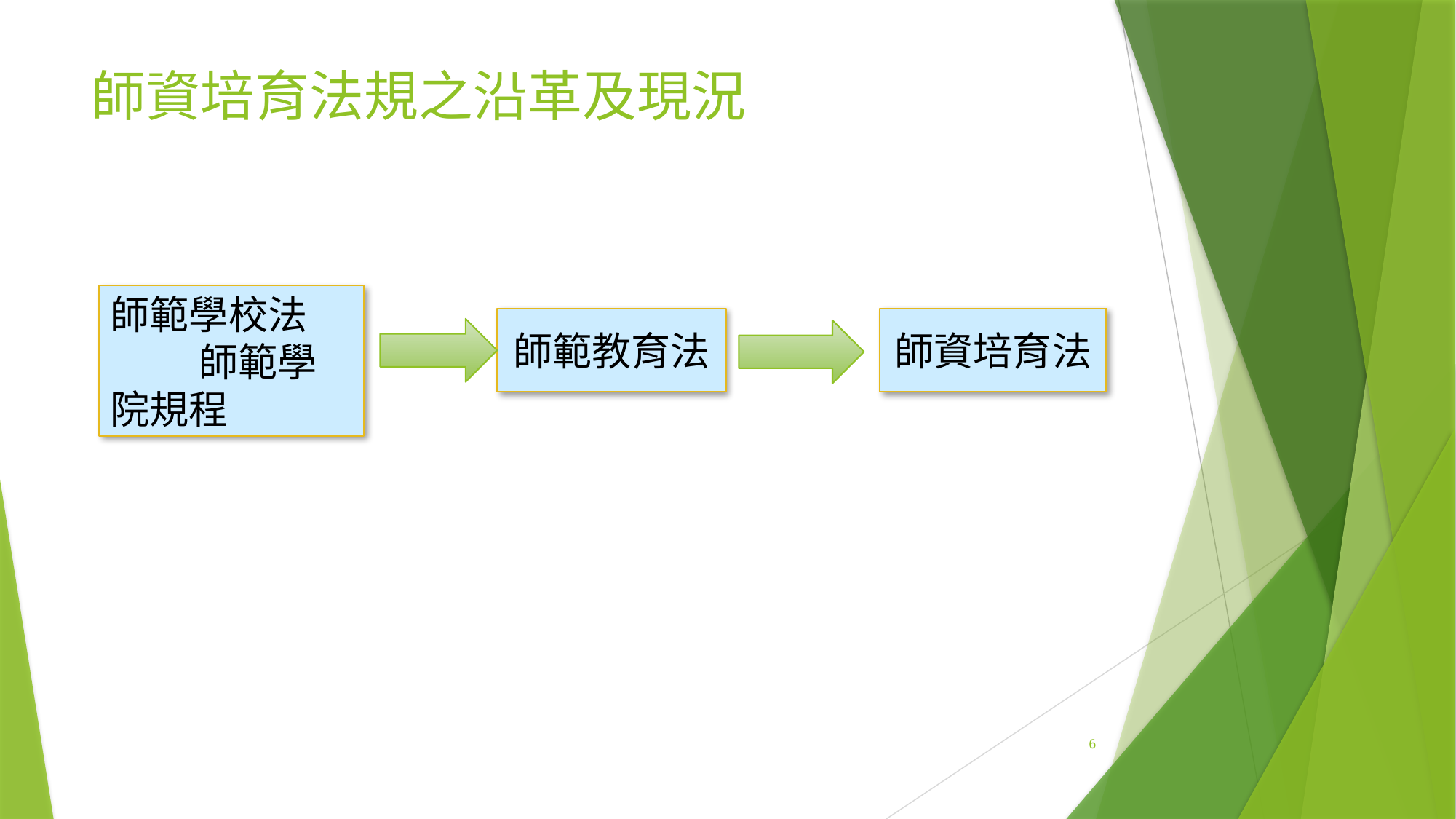

# 師資培育法規之沿革及現況
師範學校法                師範學院規程
師範教育法
師資培育法

6